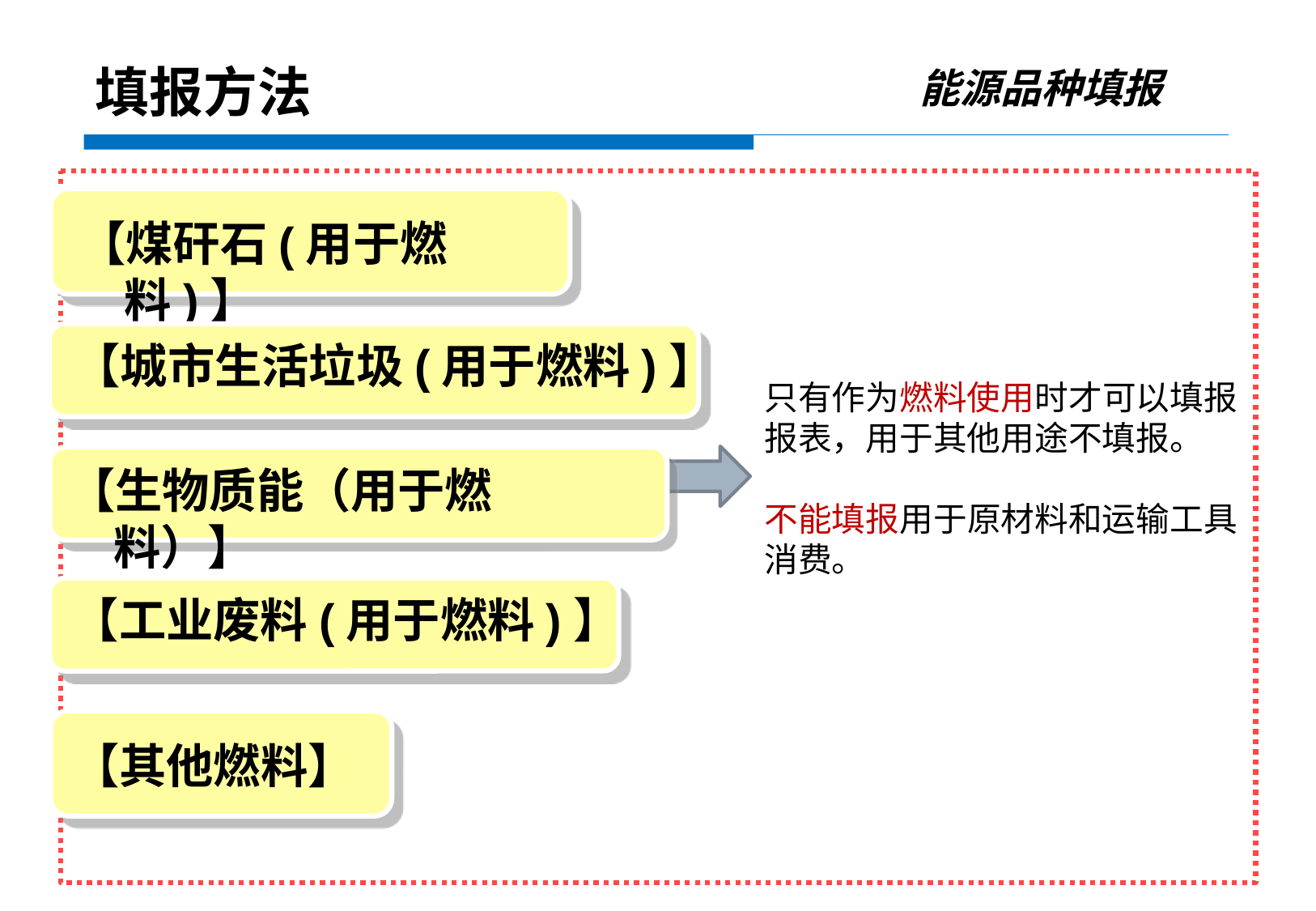

能源品种填报

填报方法

【煤矸石(用于燃料)】
【城市生活垃圾(用于燃料)】

只有作为燃料使用时才可以填报报表，用于其他用途不填报。

不能填报用于原材料和运输工具消费。

【生物质能（用于燃料）】
【工业废料(用于燃料)】

【其他燃料】